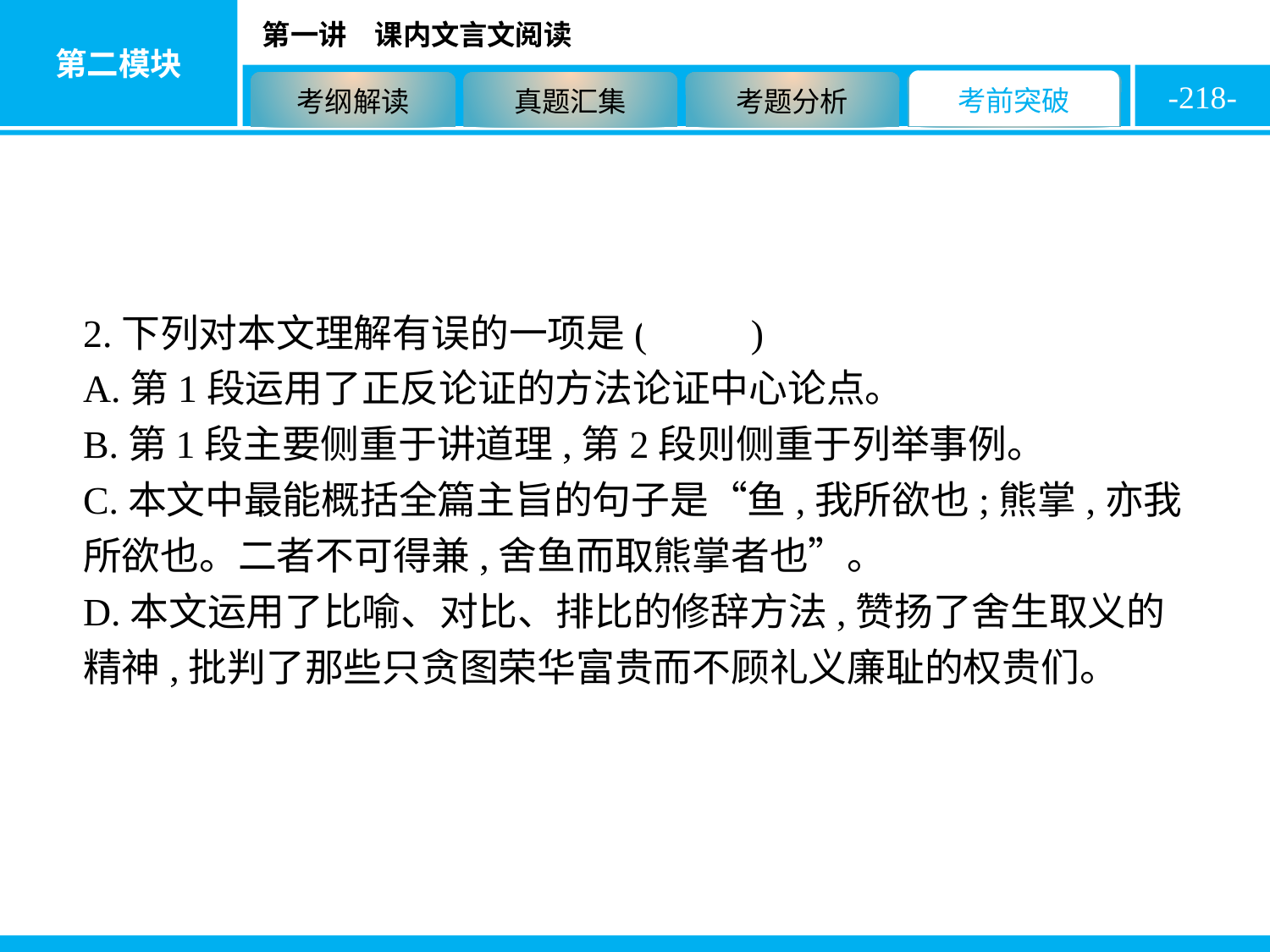

-218-
2.下列对本文理解有误的一项是(    C    )
A.第1段运用了正反论证的方法论证中心论点。
B.第1段主要侧重于讲道理,第2段则侧重于列举事例。
C.本文中最能概括全篇主旨的句子是“鱼,我所欲也;熊掌,亦我所欲也。二者不可得兼,舍鱼而取熊掌者也”。
D.本文运用了比喻、对比、排比的修辞方法,赞扬了舍生取义的精神,批判了那些只贪图荣华富贵而不顾礼义廉耻的权贵们。